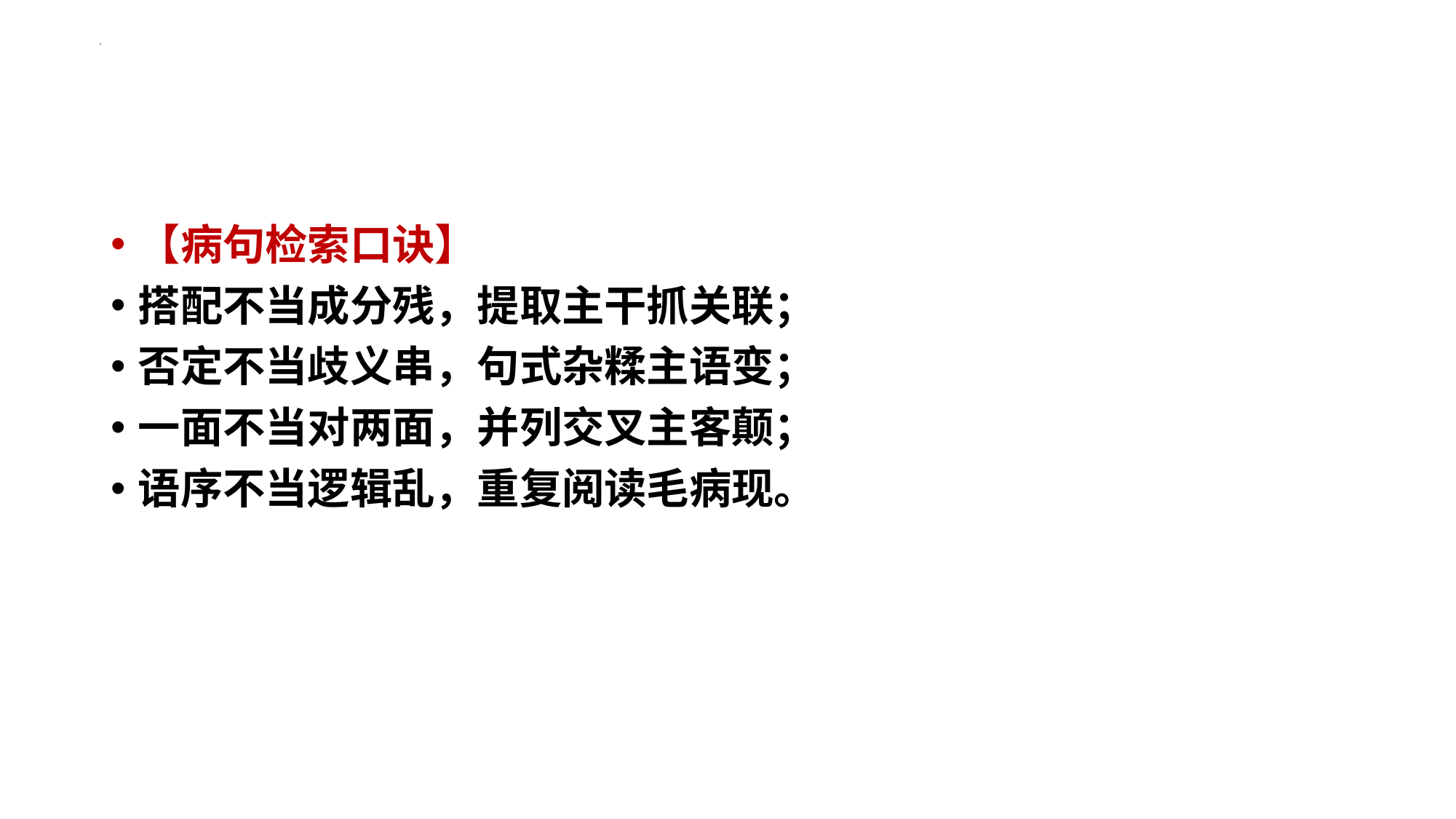

【病句检索口诀】
搭配不当成分残，提取主干抓关联；
否定不当歧义串，句式杂糅主语变；
一面不当对两面，并列交叉主客颠；
语序不当逻辑乱，重复阅读毛病现。